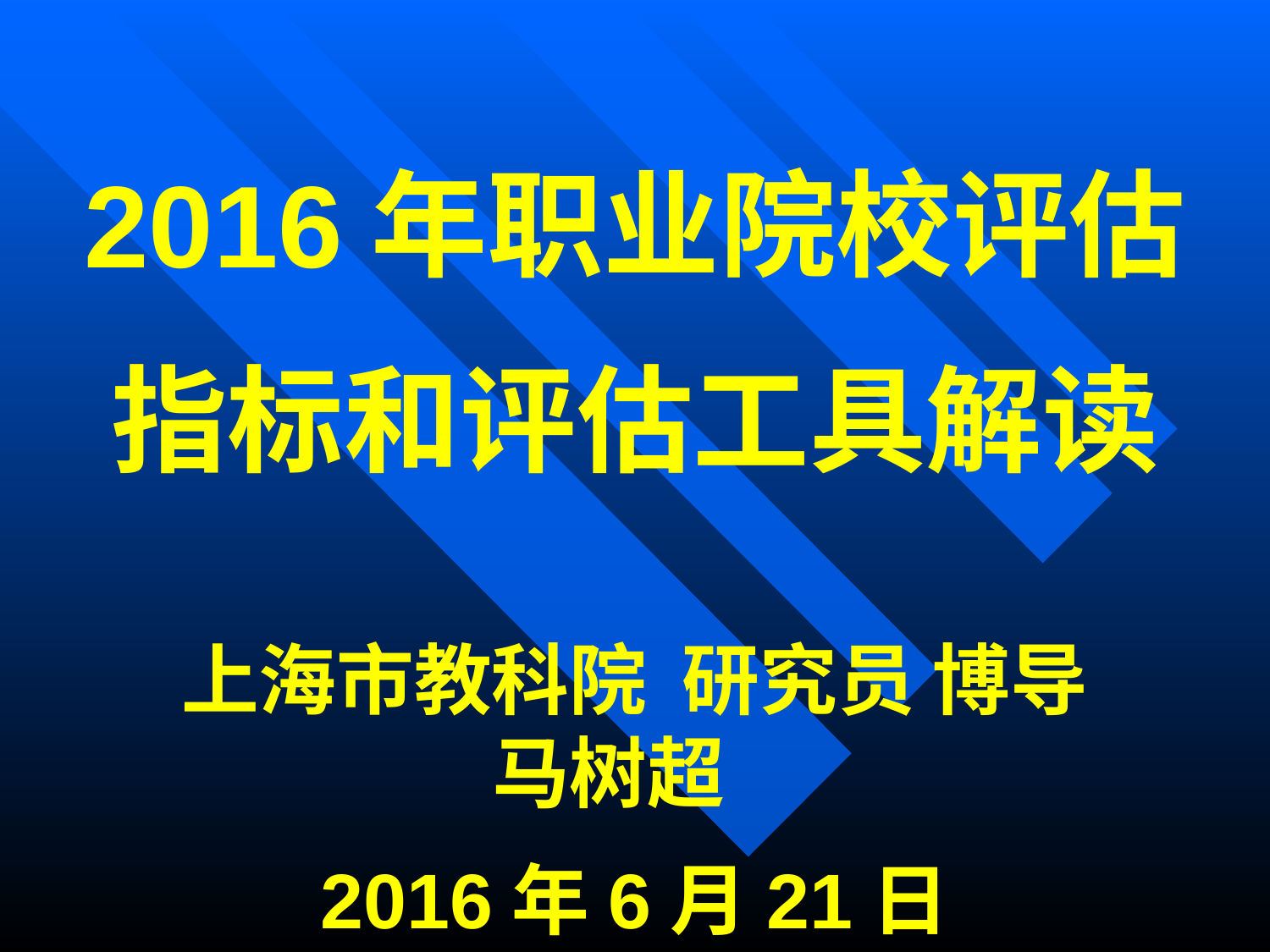

2016年职业院校评估
指标和评估工具解读

上海市教科院  研究员 博导
马树超

2016年6月21日